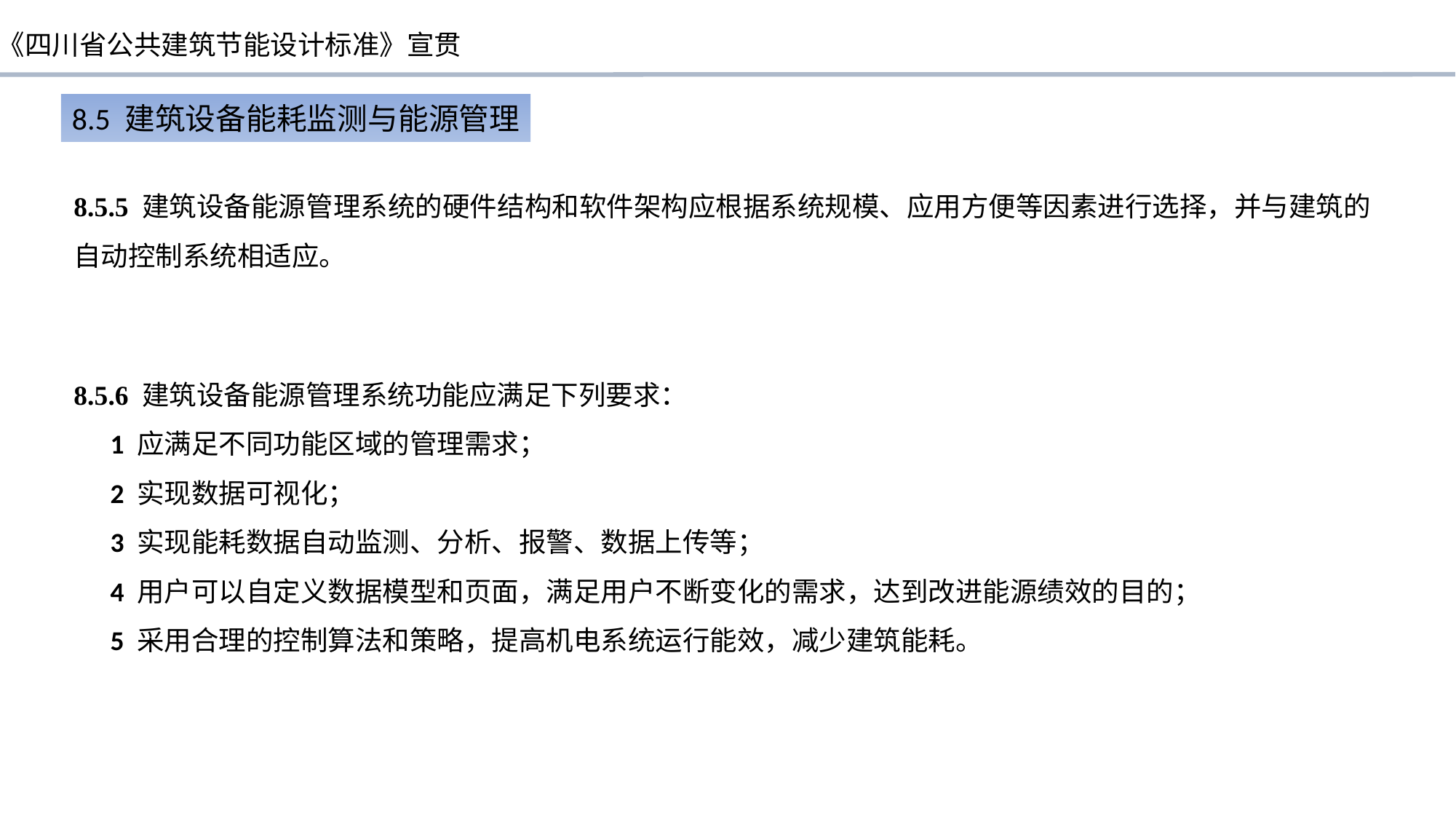

8.5 建筑设备能耗监测与能源管理
8.5.5 建筑设备能源管理系统的硬件结构和软件架构应根据系统规模、应用方便等因素进行选择，并与建筑的自动控制系统相适应。
8.5.6 建筑设备能源管理系统功能应满足下列要求：
1 应满足不同功能区域的管理需求；
2 实现数据可视化；
3 实现能耗数据自动监测、分析、报警、数据上传等；
4 用户可以自定义数据模型和页面，满足用户不断变化的需求，达到改进能源绩效的目的；
5 采用合理的控制算法和策略，提高机电系统运行能效，减少建筑能耗。